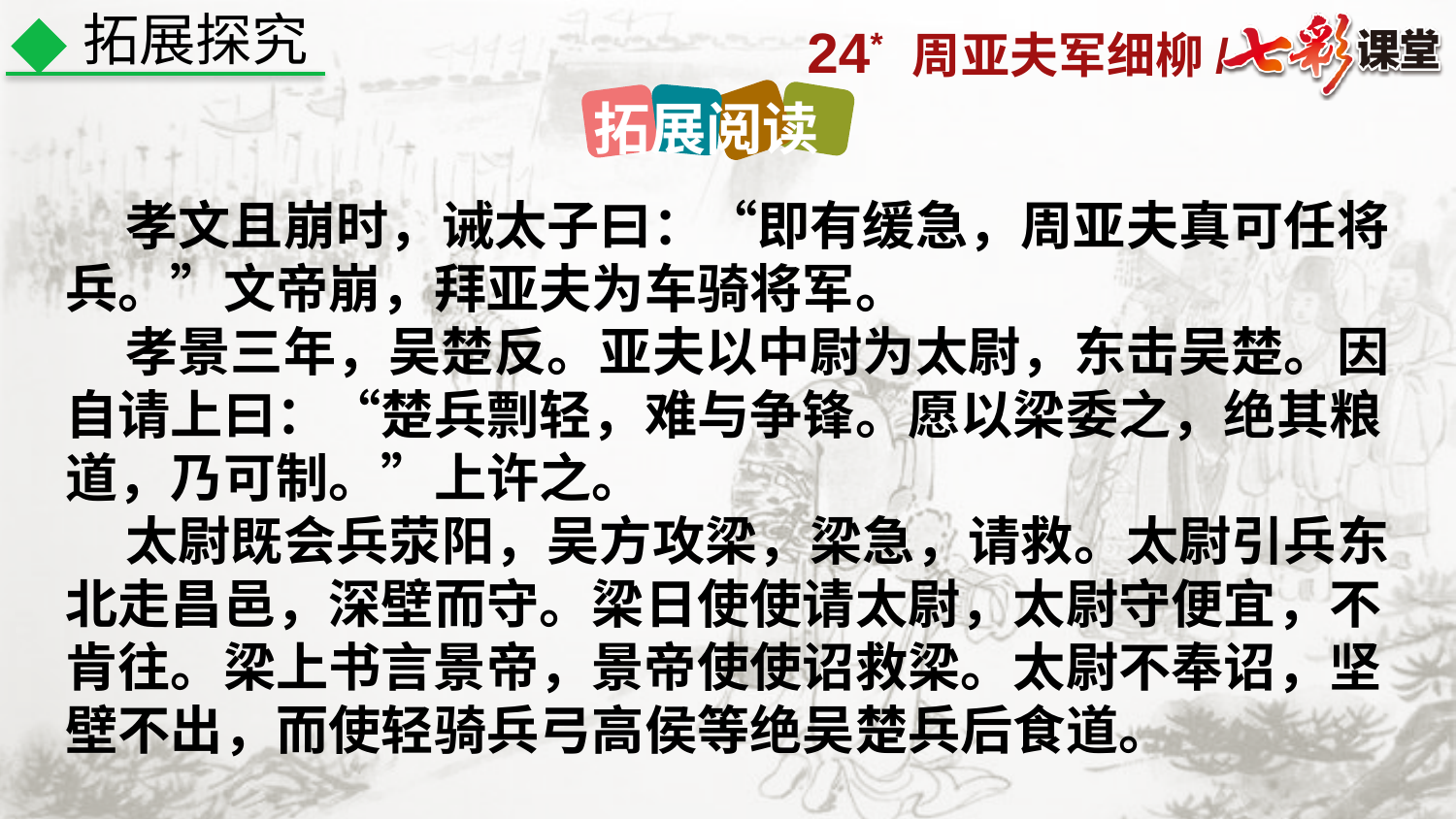

拓展探究

拓展阅读

    孝文且崩时，诫太子曰：“即有缓急，周亚夫真可任将兵。”文帝崩，拜亚夫为车骑将军。
    孝景三年，吴楚反。亚夫以中尉为太尉，东击吴楚。因自请上曰：“楚兵剽轻，难与争锋。愿以梁委之，绝其粮道，乃可制。”上许之。
    太尉既会兵荥阳，吴方攻梁，梁急，请救。太尉引兵东北走昌邑，深壁而守。梁日使使请太尉，太尉守便宜，不肯往。梁上书言景帝，景帝使使诏救梁。太尉不奉诏，坚壁不出，而使轻骑兵弓高侯等绝吴楚兵后食道。